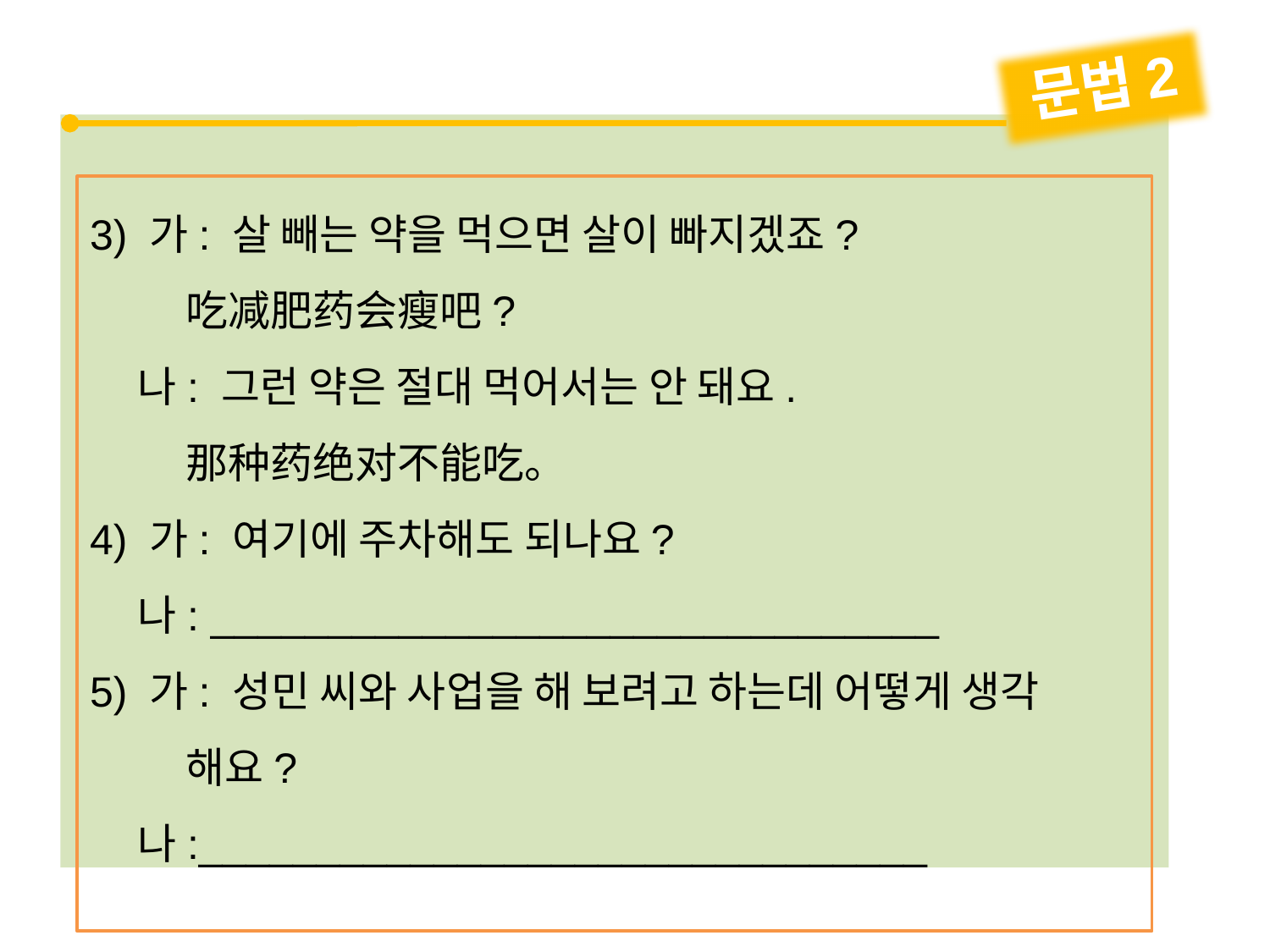

문법2

3) 가: 살 빼는 약을 먹으면 살이 빠지겠죠?
         吃减肥药会瘦吧?
    나: 그런 약은 절대 먹어서는 안 돼요.
         那种药绝对不能吃。
4) 가: 여기에 주차해도 되나요?
    나: _______________________________
5) 가: 성민 씨와 사업을 해 보려고 하는데 어떻게 생각
         해요?
    나:_______________________________